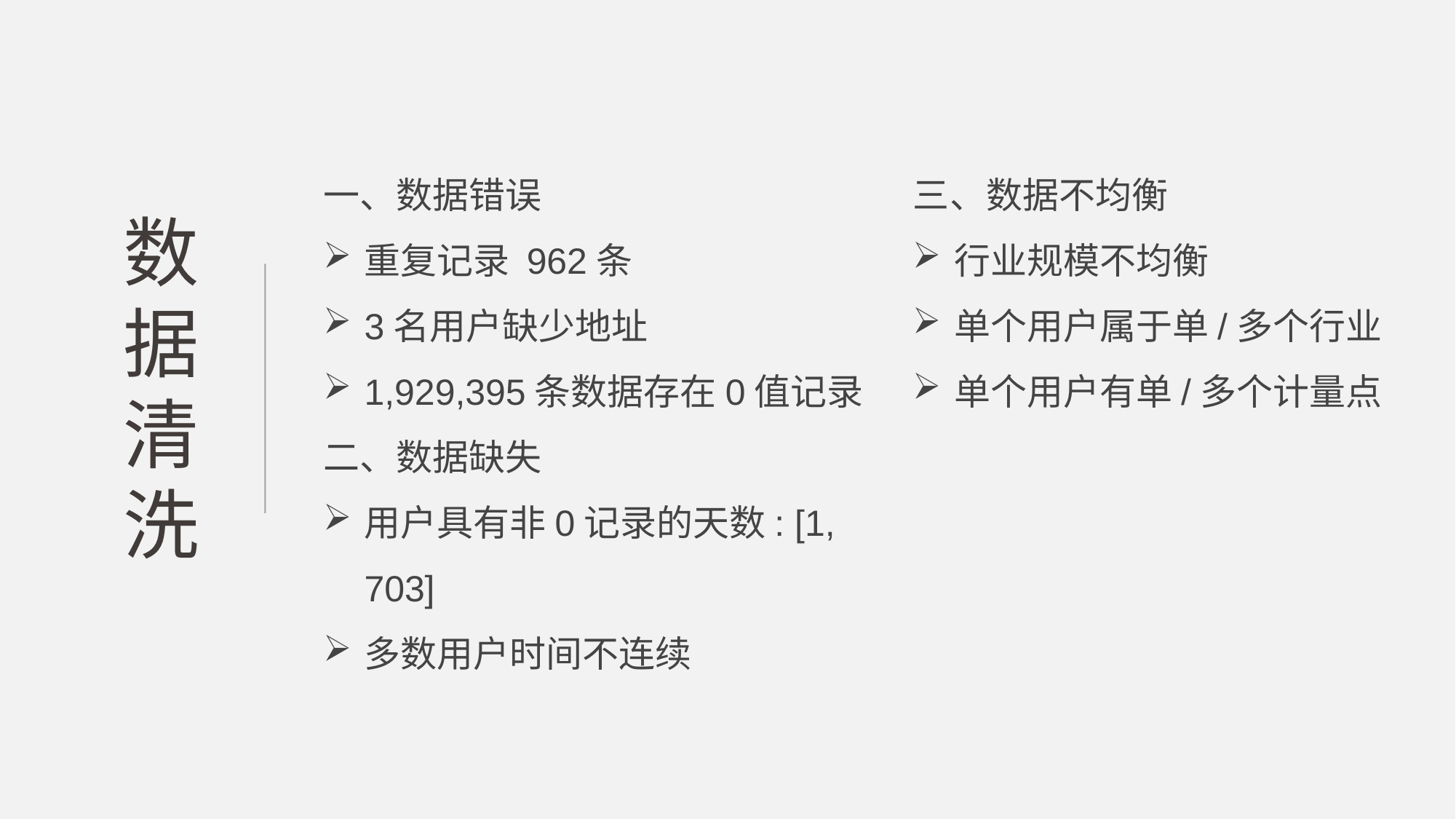

一、数据错误
重复记录 962条
3名用户缺少地址
1,929,395条数据存在0值记录
二、数据缺失
用户具有非0记录的天数: [1, 703]
多数用户时间不连续
三、数据不均衡
行业规模不均衡
单个用户属于单/多个行业
单个用户有单/多个计量点

数
据
清洗